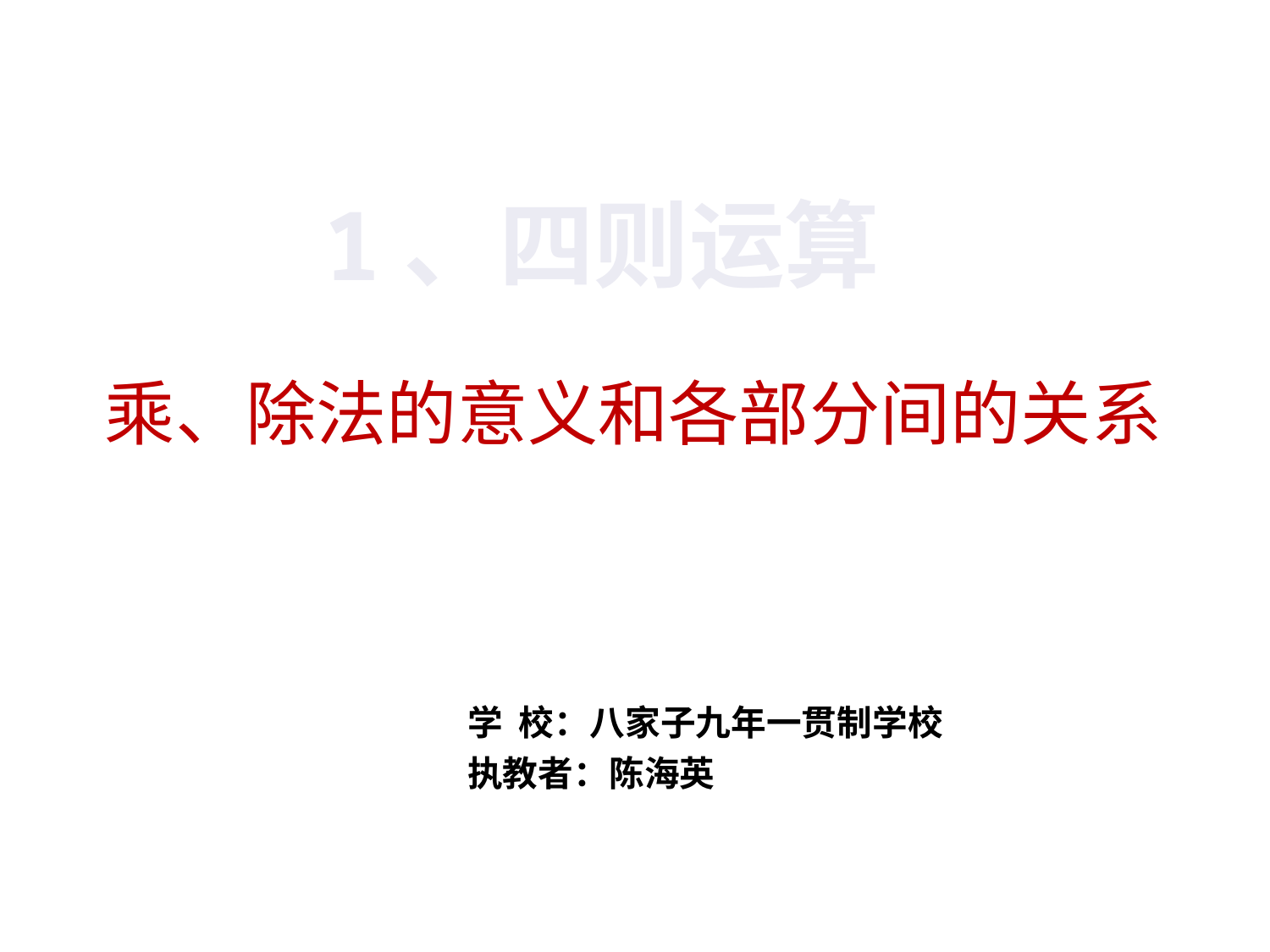

1、四则运算
乘、除法的意义和各部分间的关系
学  校：八家子九年一贯制学校
执教者：陈海英